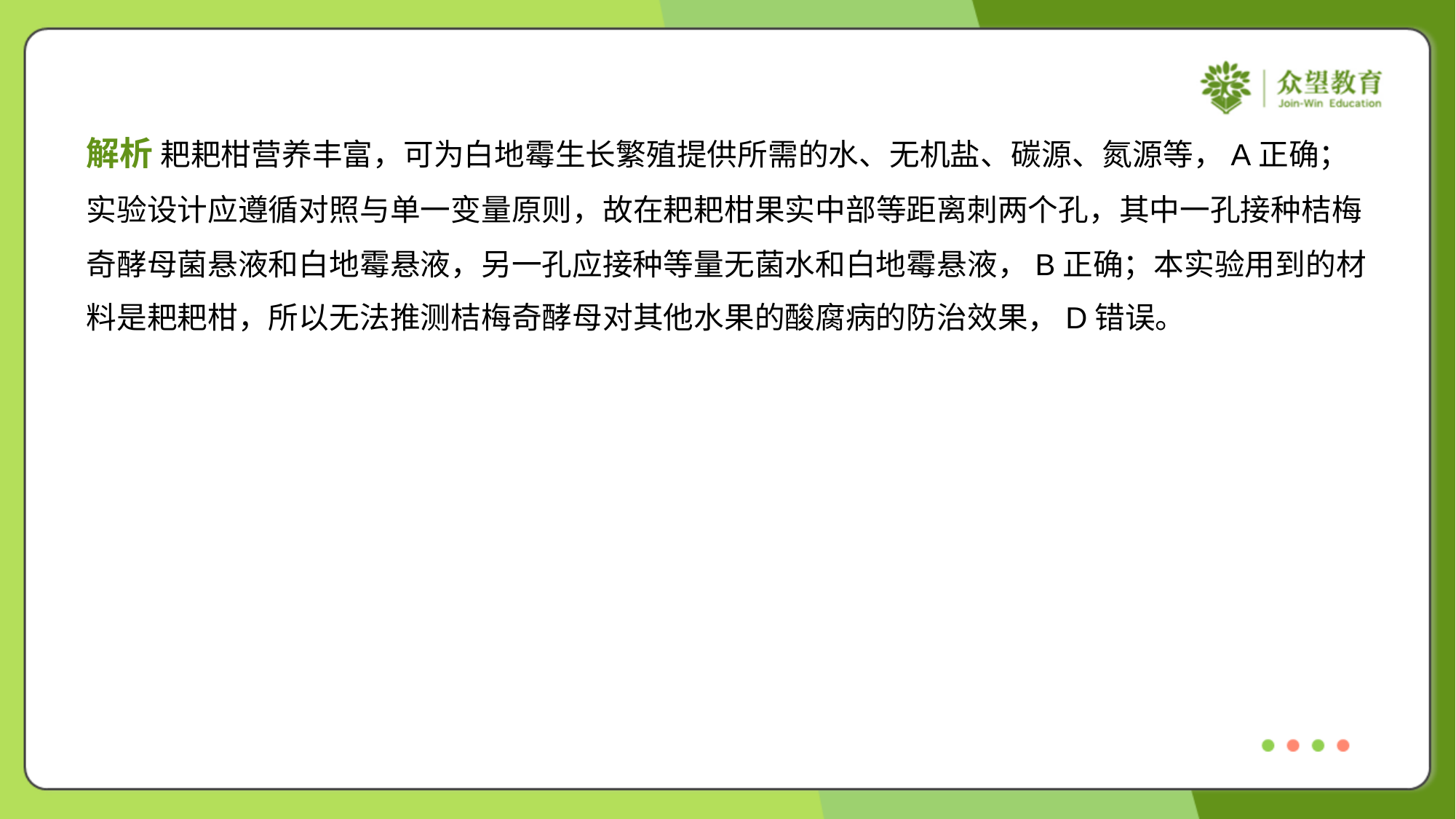

解析 耙耙柑营养丰富，可为白地霉生长繁殖提供所需的水、无机盐、碳源、氮源等，A正确；
实验设计应遵循对照与单一变量原则，故在耙耙柑果实中部等距离刺两个孔，其中一孔接种桔梅
奇酵母菌悬液和白地霉悬液，另一孔应接种等量无菌水和白地霉悬液，B正确；本实验用到的材
料是耙耙柑，所以无法推测桔梅奇酵母对其他水果的酸腐病的防治效果，D错误。